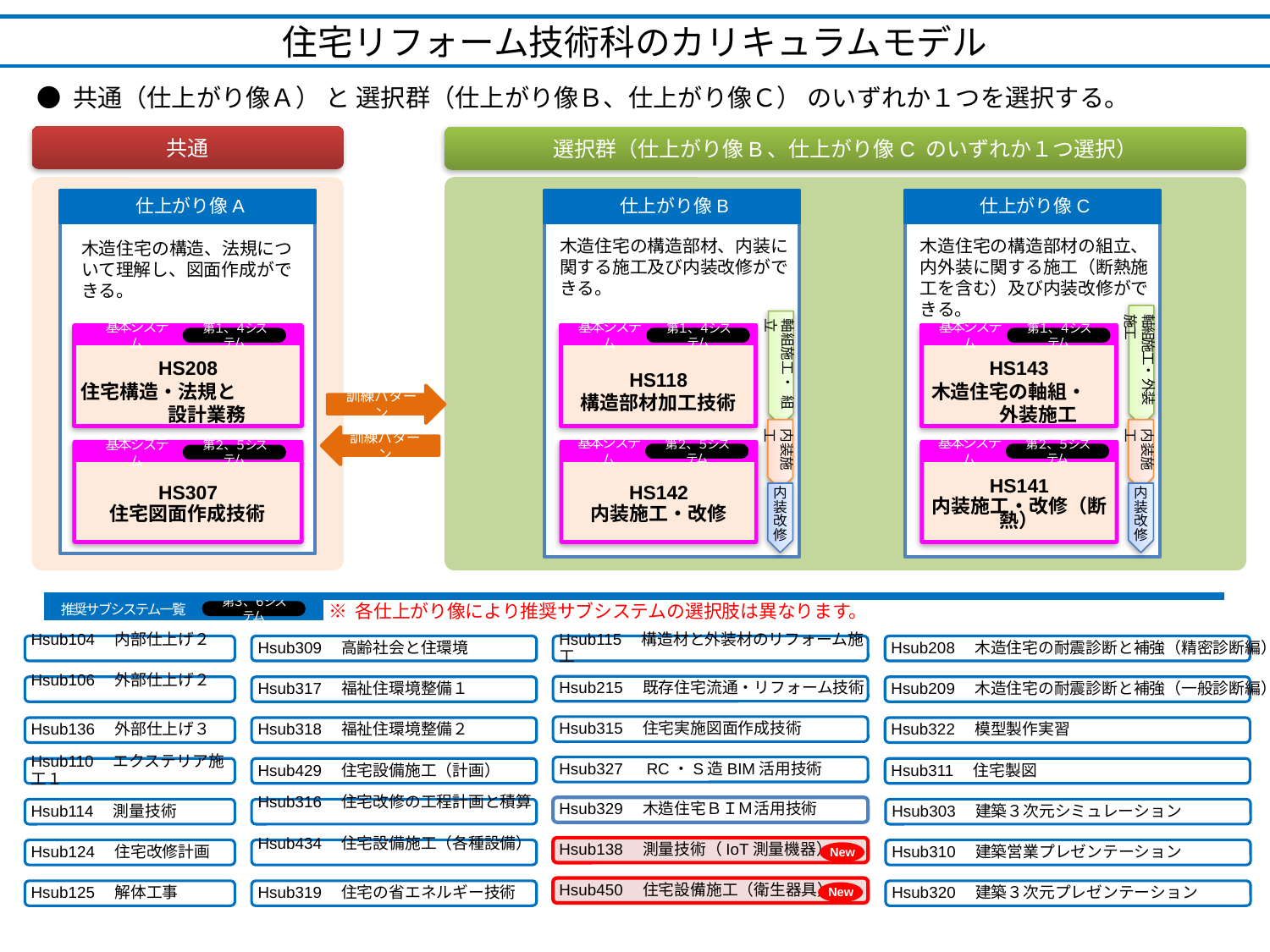

住宅リフォーム技術科のカリキュラムモデル
● 共通（仕上がり像Ａ） と 選択群（仕上がり像Ｂ、仕上がり像Ｃ） のいずれか１つを選択する。
共通
選択群（仕上がり像B、仕上がり像C のいずれか１つ選択）

仕上がり像A
仕上がり像B
仕上がり像C

木造住宅の構造部材、内装に関する施工及び内装改修ができる。
木造住宅の構造部材の組立、内外装に関する施工（断熱施工を含む）及び内装改修ができる。
木造住宅の構造、法規について理解し、図面作成ができる。
鉄鋼材の加工及び機械板金作業ができる。
軸組施工・  外装施工
軸組施工・  組立

基本システム

HS208
住宅構造・法規と　　　　　設計業務
第１、４システム

基本システム

HS118
構造部材加工技術
第１、４システム

基本システム

HS143
木造住宅の軸組・　　　外装施工
第１、４システム

訓練パターン
内装施工

内装施工

訓練パターン
基本システム

HS142
内装施工・改修

第２、５システム
基本システム

HS141
内装施工・改修（断熱）

第２、５システム

HS307
住宅図面作成技術

基本システム
第２、５システム
第２、５システム
内装改修
内装改修
※ 各仕上がり像により推奨サブシステムの選択肢は異なります。

推奨サブシステム一覧
第３、６システム
Hsub104　内部仕上げ２
Hsub309　高齢社会と住環境
Hsub115　構造材と外装材のリフォーム施工
Hsub208　木造住宅の耐震診断と補強（精密診断編）
Hsub215　既存住宅流通・リフォーム技術
Hsub106　外部仕上げ２
Hsub317　福祉住環境整備１
Hsub209　木造住宅の耐震診断と補強（一般診断編）
Hsub315　住宅実施図面作成技術
Hsub136　外部仕上げ３
Hsub318　福祉住環境整備２
Hsub322　模型製作実習
Hsub327　RC・S造BIM活用技術
Hsub110　エクステリア施工１
Hsub429　住宅設備施工（計画）
Hsub311　住宅製図
Hsub329　木造住宅ＢＩＭ活用技術
Hsub114　測量技術
Hsub316　住宅改修の工程計画と積算
Hsub303　建築３次元シミュレーション
Hsub138　測量技術（IoT測量機器）
New

Hsub124　住宅改修計画
Hsub434　住宅設備施工（各種設備）
Hsub310　建築営業プレゼンテーション
New

Hsub450　住宅設備施工（衛生器具）
Hsub125　解体工事
Hsub319　住宅の省エネルギー技術
Hsub320　建築３次元プレゼンテーション